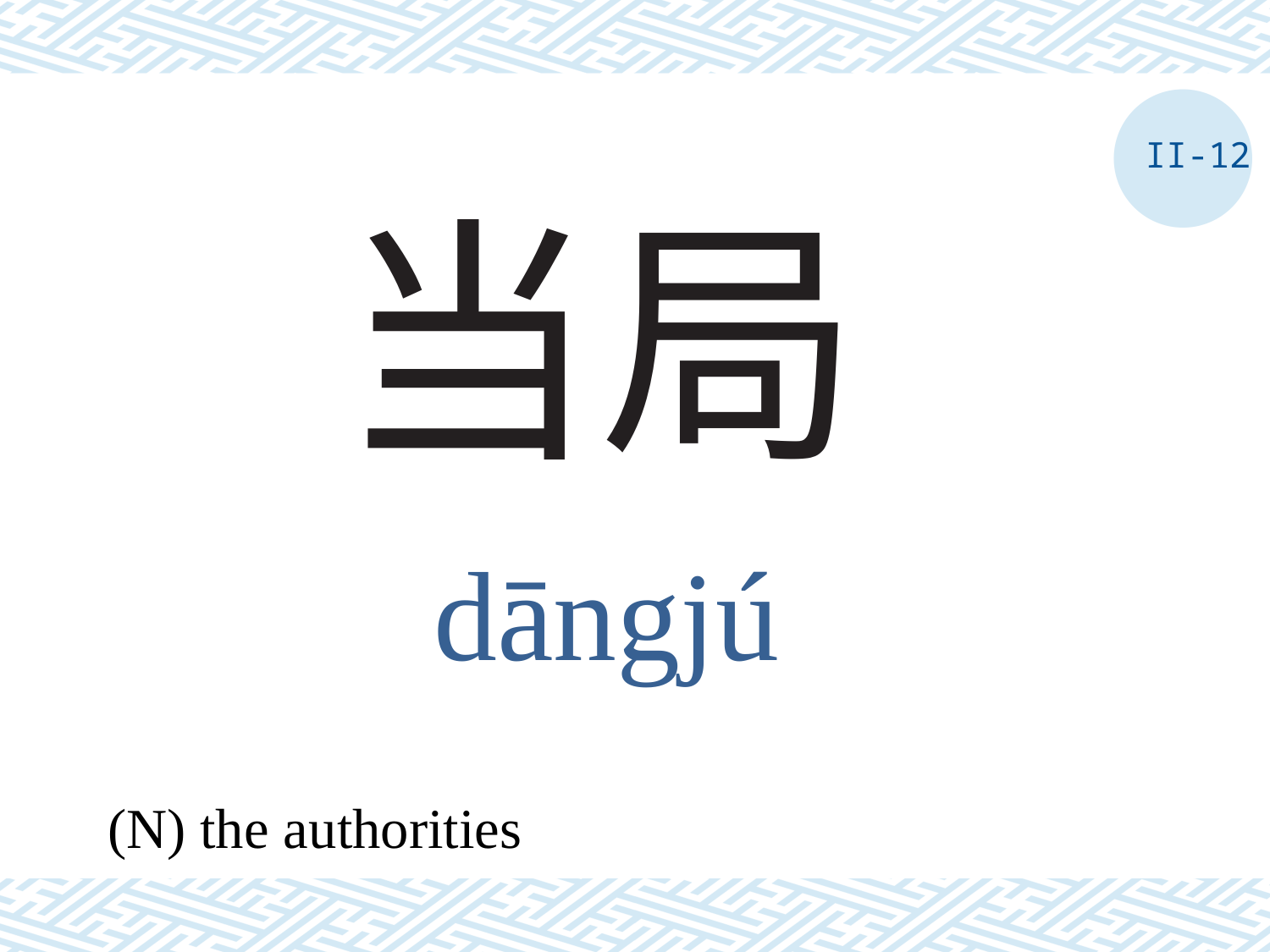

II-12

# 当局
dāngjú
(N) the authorities